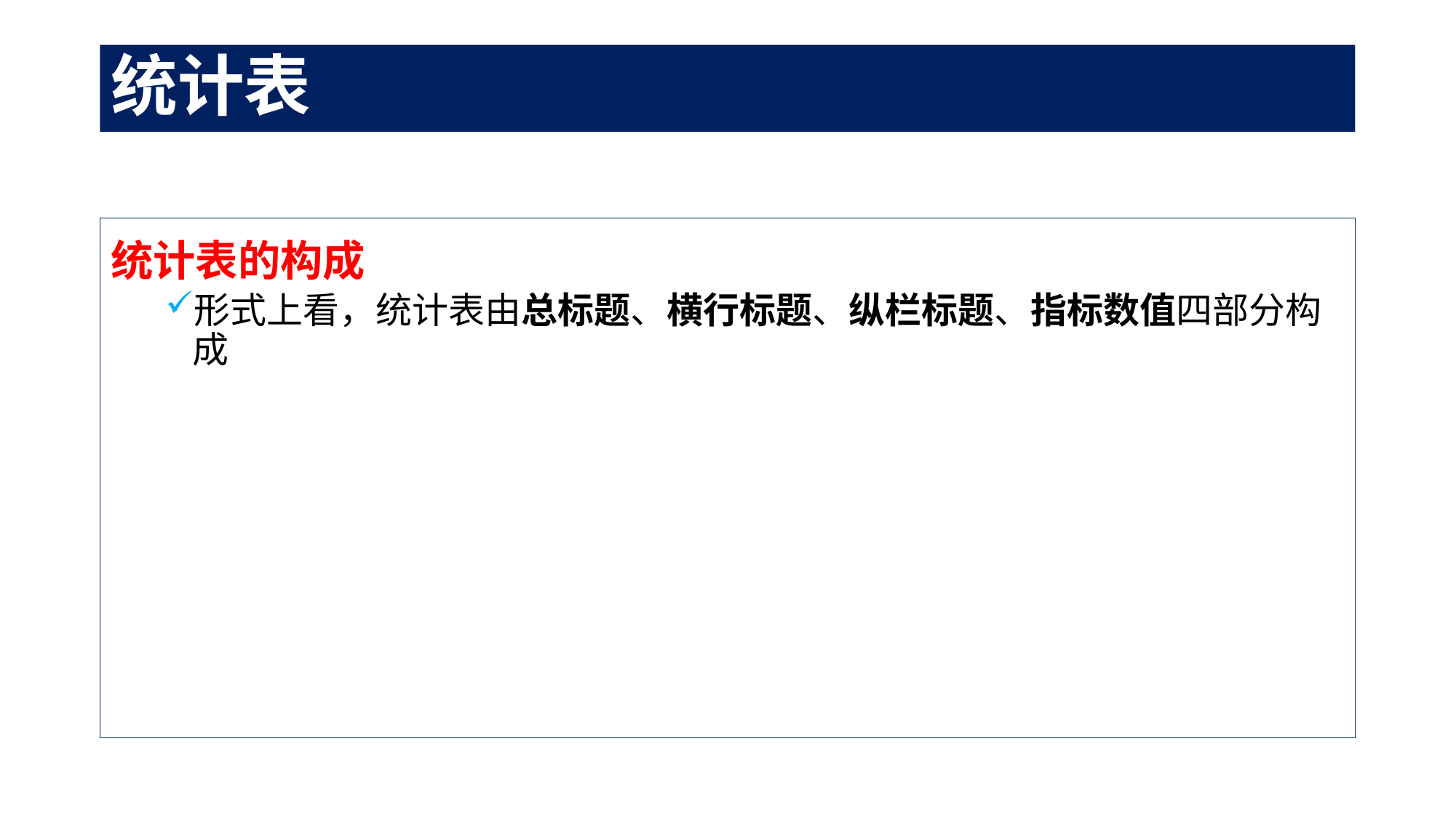

# 统计表
统计表的构成
形式上看，统计表由总标题、横行标题、纵栏标题、指标数值四部分构成